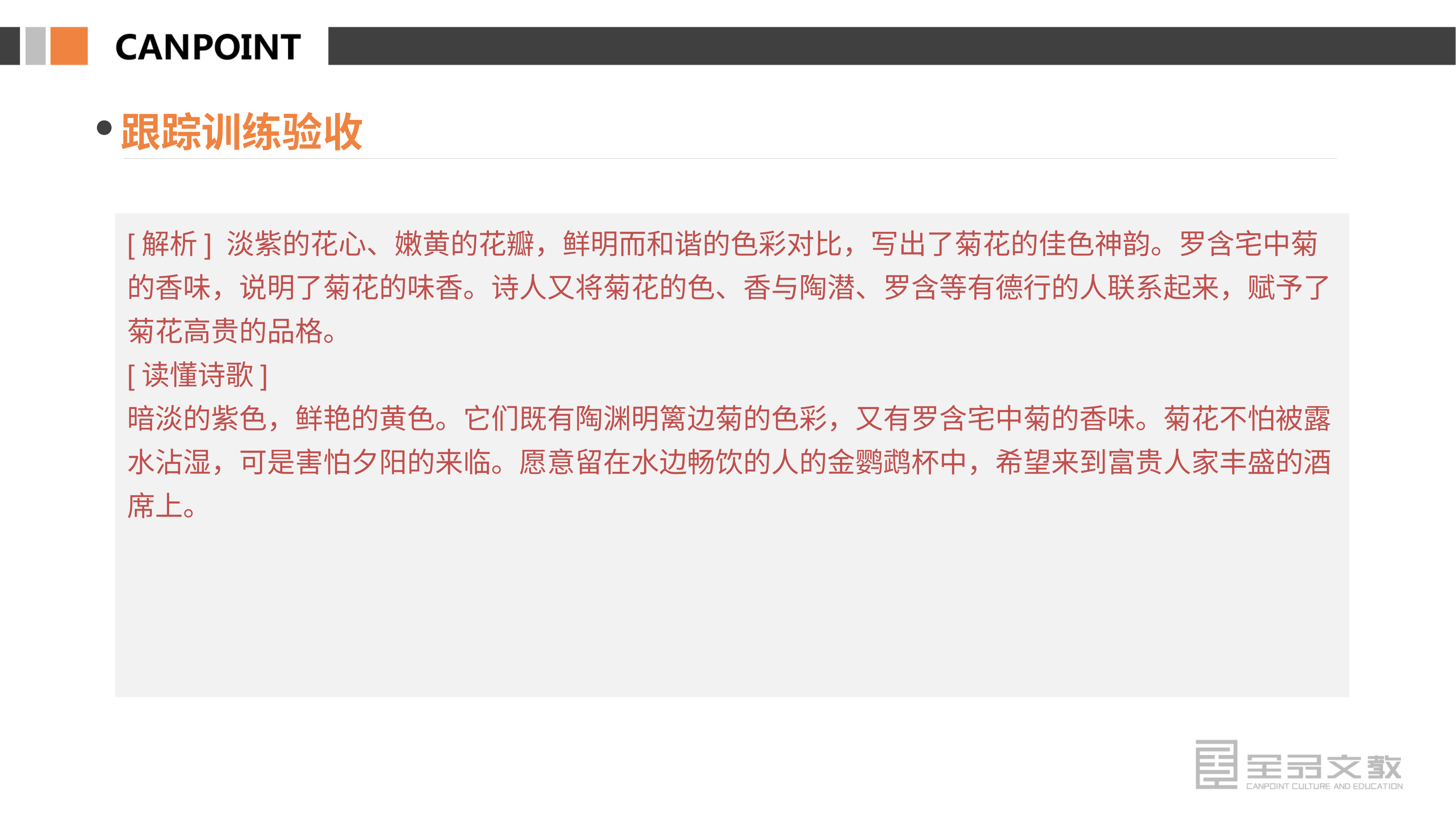

跟踪训练验收

[解析] 淡紫的花心、嫩黄的花瓣，鲜明而和谐的色彩对比，写出了菊花的佳色神韵。罗含宅中菊的香味，说明了菊花的味香。诗人又将菊花的色、香与陶潜、罗含等有德行的人联系起来，赋予了菊花高贵的品格。
[读懂诗歌]
暗淡的紫色，鲜艳的黄色。它们既有陶渊明篱边菊的色彩，又有罗含宅中菊的香味。菊花不怕被露水沾湿，可是害怕夕阳的来临。愿意留在水边畅饮的人的金鹦鹉杯中，希望来到富贵人家丰盛的酒席上。